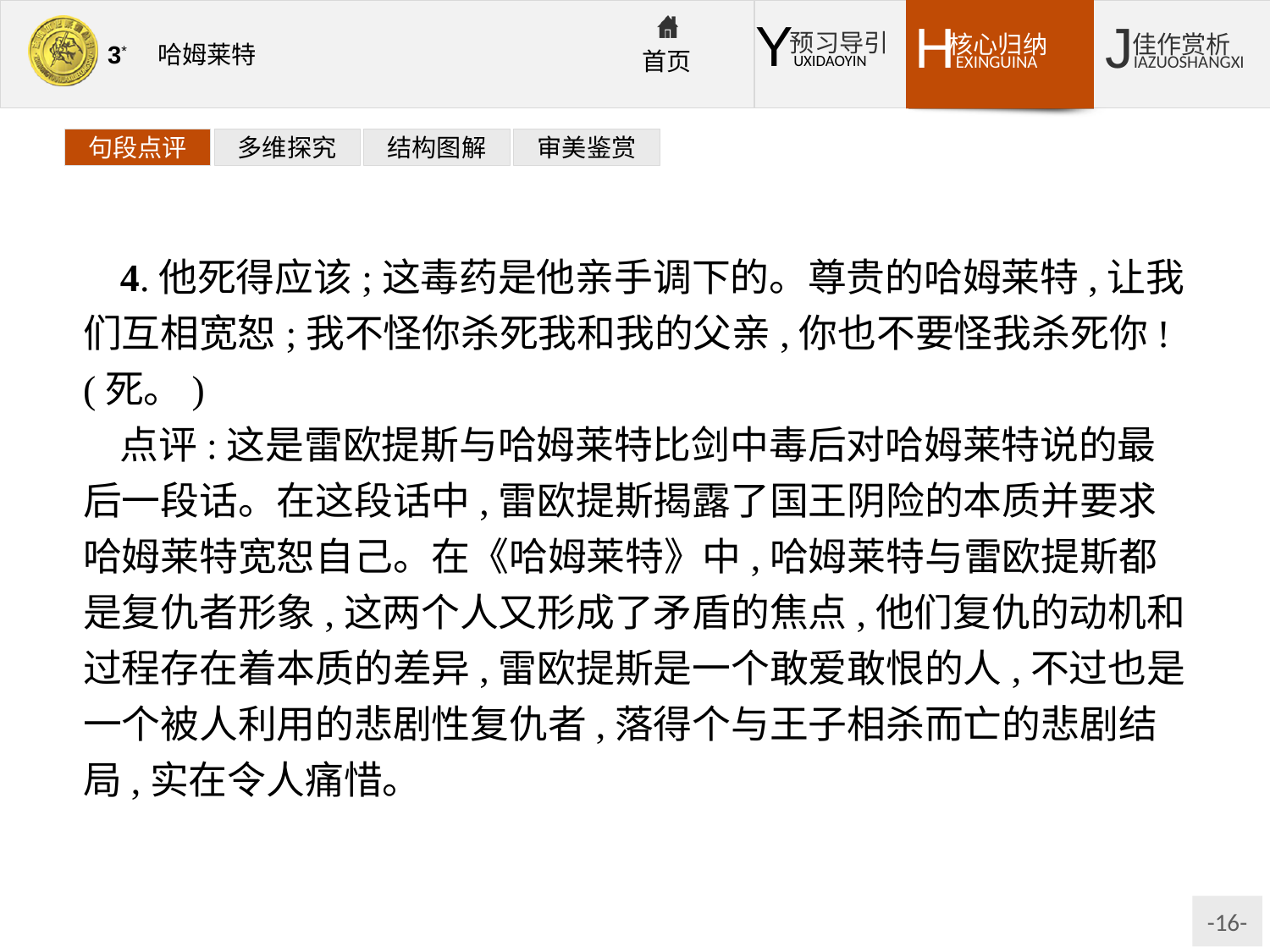

句段点评
多维探究
结构图解
审美鉴赏
4.他死得应该;这毒药是他亲手调下的。尊贵的哈姆莱特,让我们互相宽恕;我不怪你杀死我和我的父亲,你也不要怪我杀死你!(死。)
点评:这是雷欧提斯与哈姆莱特比剑中毒后对哈姆莱特说的最后一段话。在这段话中,雷欧提斯揭露了国王阴险的本质并要求哈姆莱特宽恕自己。在《哈姆莱特》中,哈姆莱特与雷欧提斯都是复仇者形象,这两个人又形成了矛盾的焦点,他们复仇的动机和过程存在着本质的差异,雷欧提斯是一个敢爱敢恨的人,不过也是一个被人利用的悲剧性复仇者,落得个与王子相杀而亡的悲剧结局,实在令人痛惜。